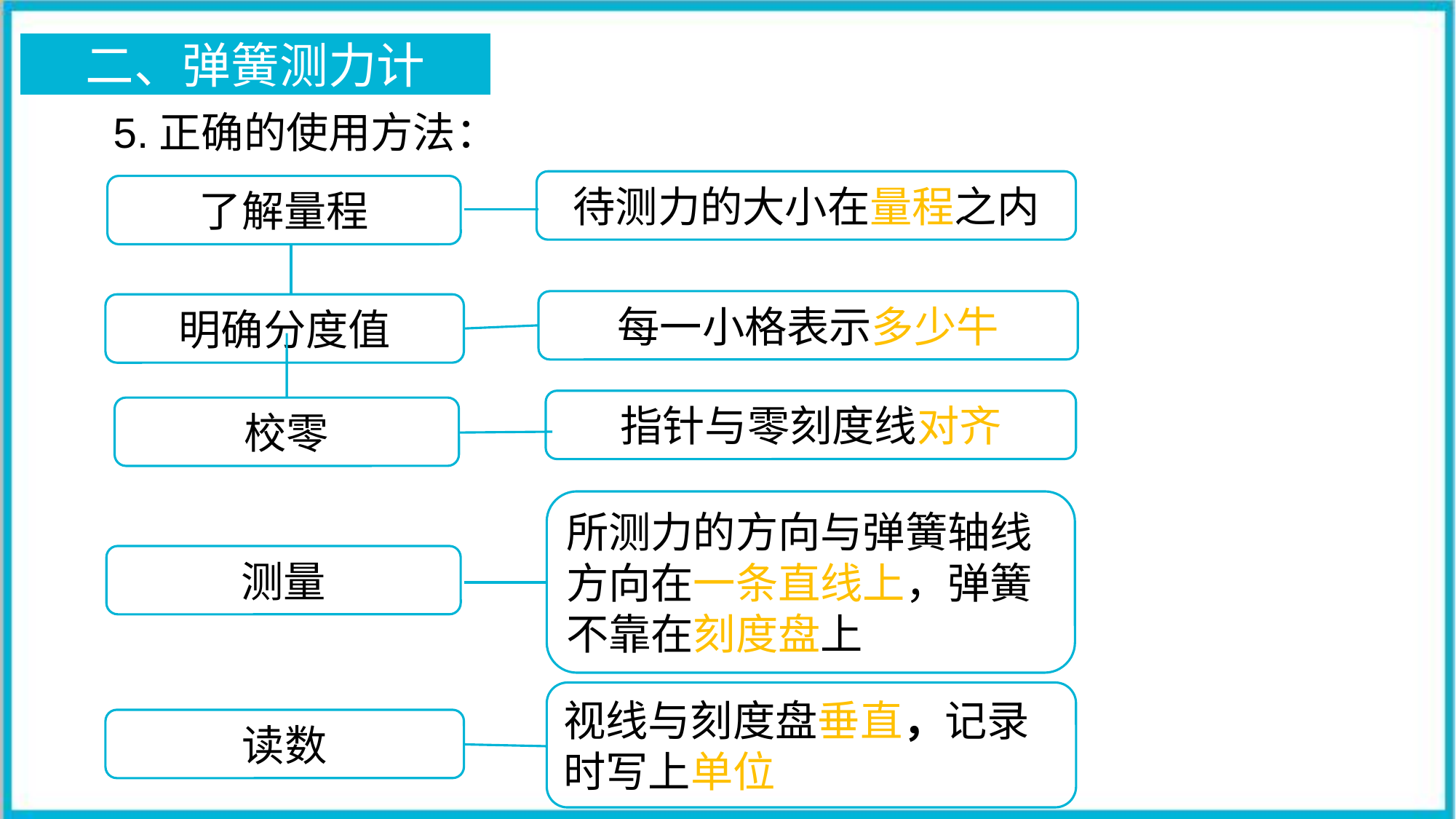

二、弹簧测力计
5.正确的使用方法：
待测力的大小在量程之内
了解量程
每一小格表示多少牛
明确分度值
指针与零刻度线对齐
校零
所测力的方向与弹簧轴线方向在一条直线上，弹簧不靠在刻度盘上
测量
视线与刻度盘垂直，记录时写上单位
读数